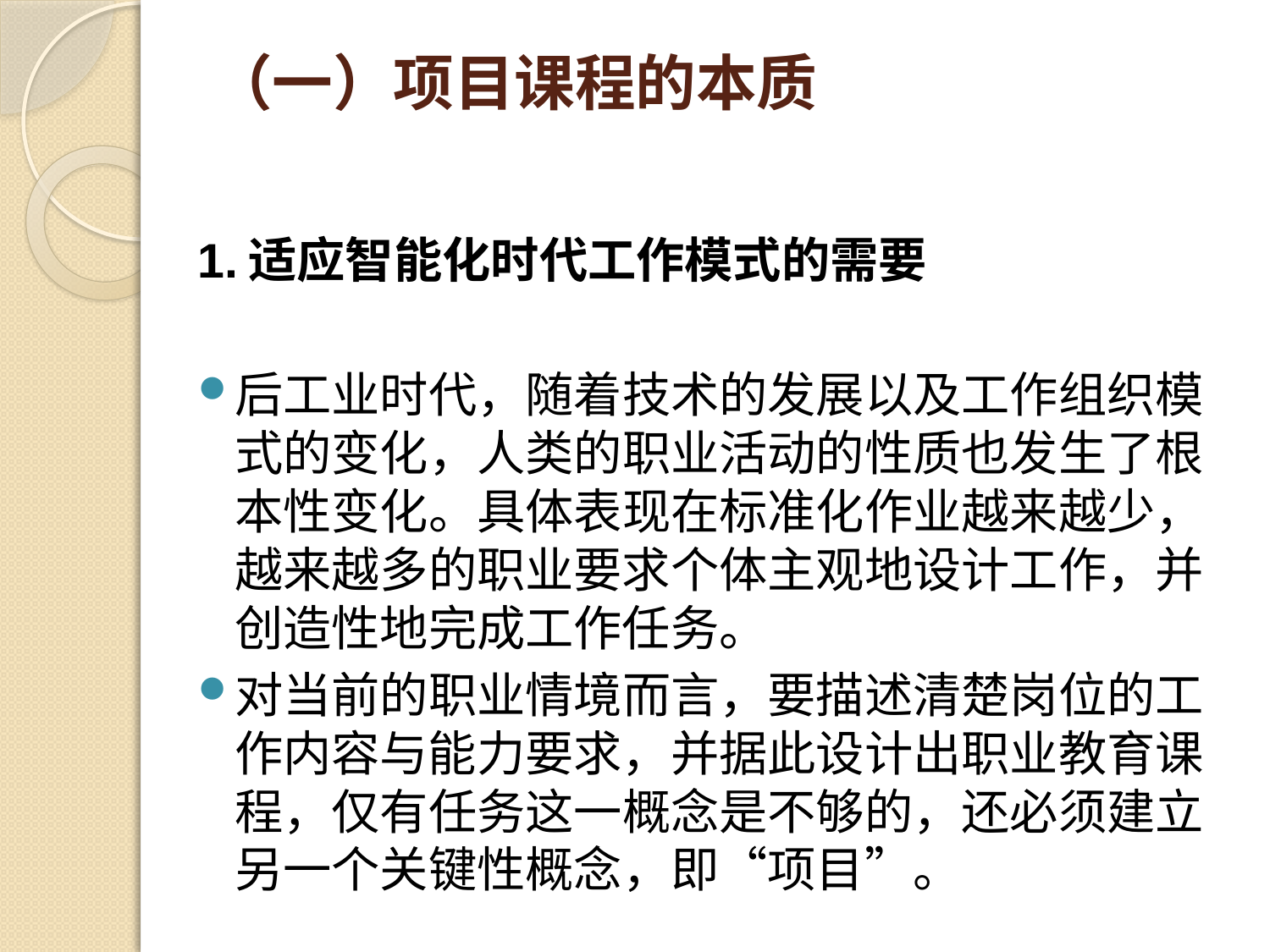

# （一）项目课程的本质

1.适应智能化时代工作模式的需要

后工业时代，随着技术的发展以及工作组织模式的变化，人类的职业活动的性质也发生了根本性变化。具体表现在标准化作业越来越少，越来越多的职业要求个体主观地设计工作，并创造性地完成工作任务。
对当前的职业情境而言，要描述清楚岗位的工作内容与能力要求，并据此设计出职业教育课程，仅有任务这一概念是不够的，还必须建立另一个关键性概念，即“项目”。